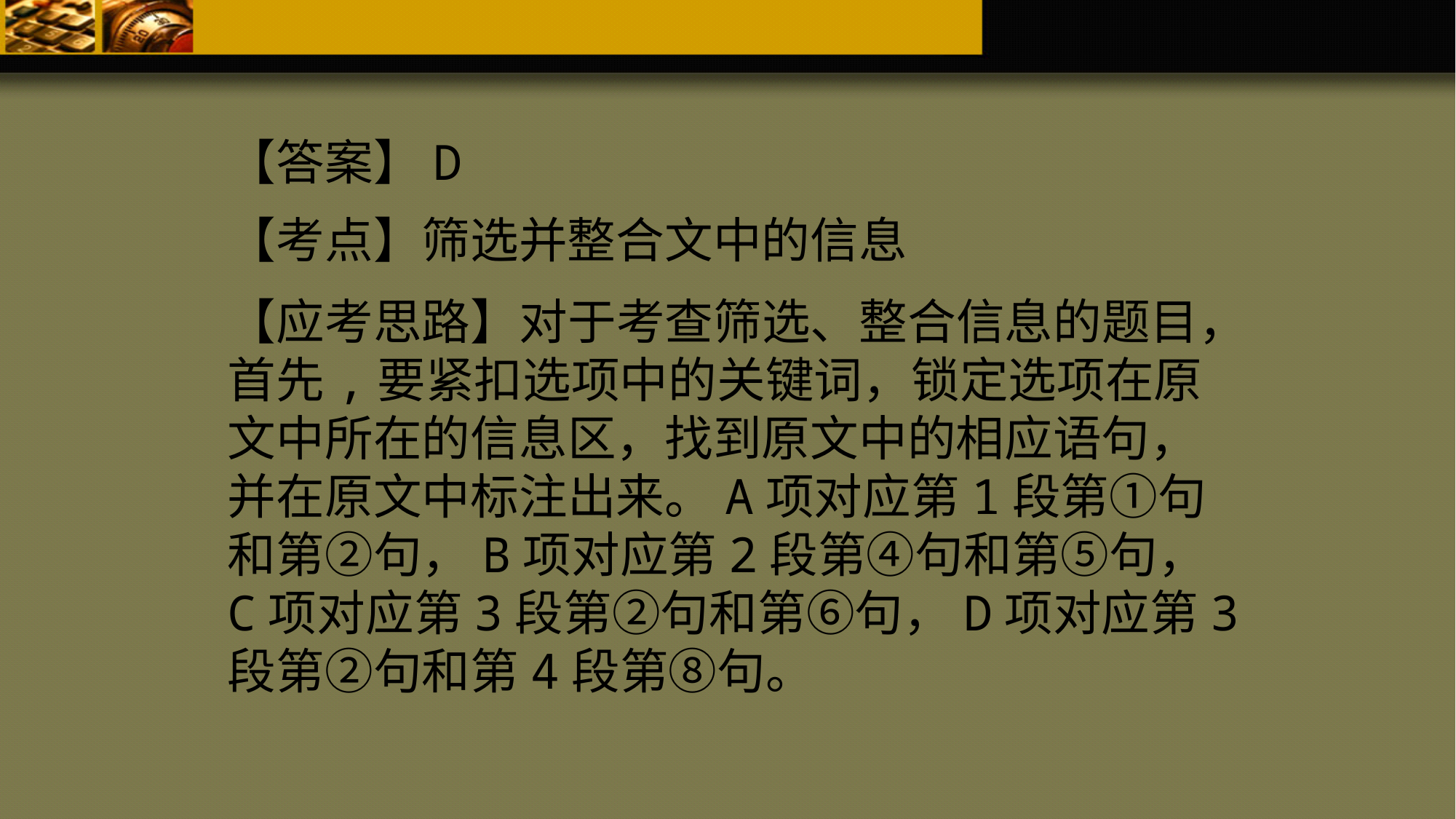

【答案】D
【考点】筛选并整合文中的信息
【应考思路】对于考查筛选、整合信息的题目，首先,要紧扣选项中的关键词，锁定选项在原文中所在的信息区，找到原文中的相应语句，并在原文中标注出来。A项对应第1段第①句和第②句，B项对应第2段第④句和第⑤句，C项对应第3段第②句和第⑥句，D项对应第3段第②句和第4段第⑧句。